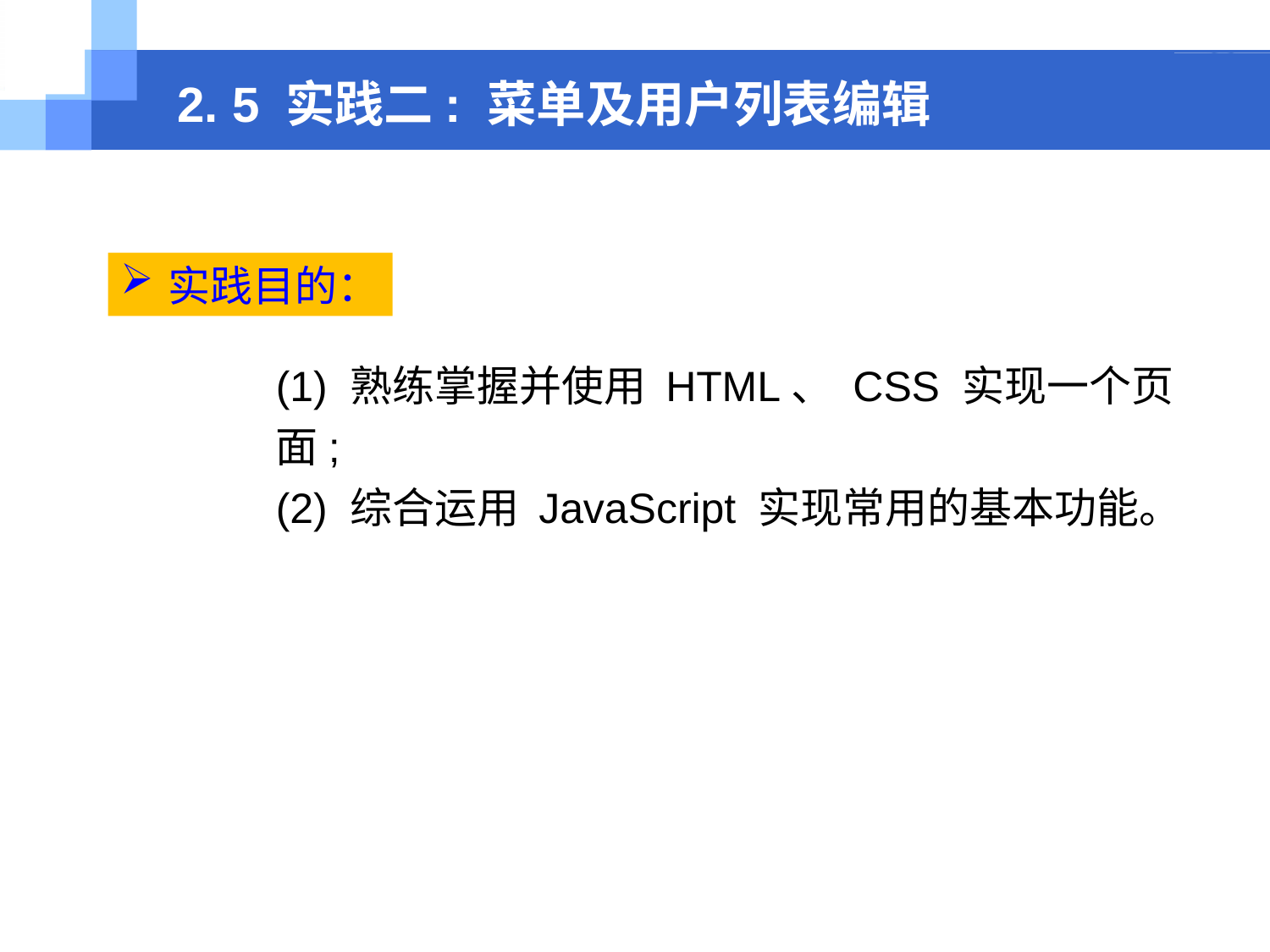

2. 5 实践二: 菜单及用户列表编辑
实践目的：
(1) 熟练掌握并使用 HTML、 CSS 实现一个页面;
(2) 综合运用 JavaScript 实现常用的基本功能。